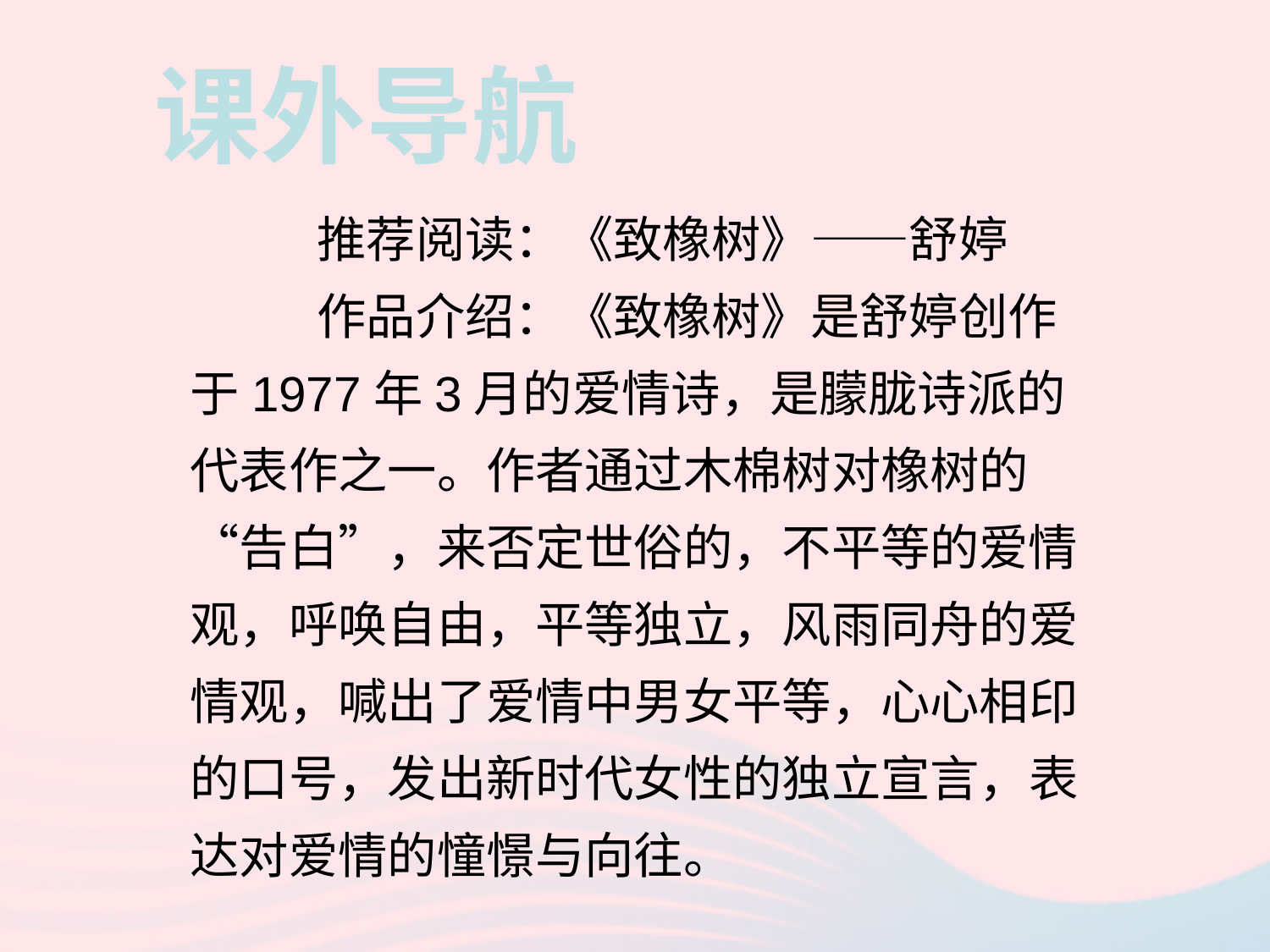

课外导航
	推荐阅读：《致橡树》——舒婷
	作品介绍：《致橡树》是舒婷创作于1977年3月的爱情诗，是朦胧诗派的代表作之一。作者通过木棉树对橡树的“告白”，来否定世俗的，不平等的爱情观，呼唤自由，平等独立，风雨同舟的爱情观，喊出了爱情中男女平等，心心相印的口号，发出新时代女性的独立宣言，表达对爱情的憧憬与向往。